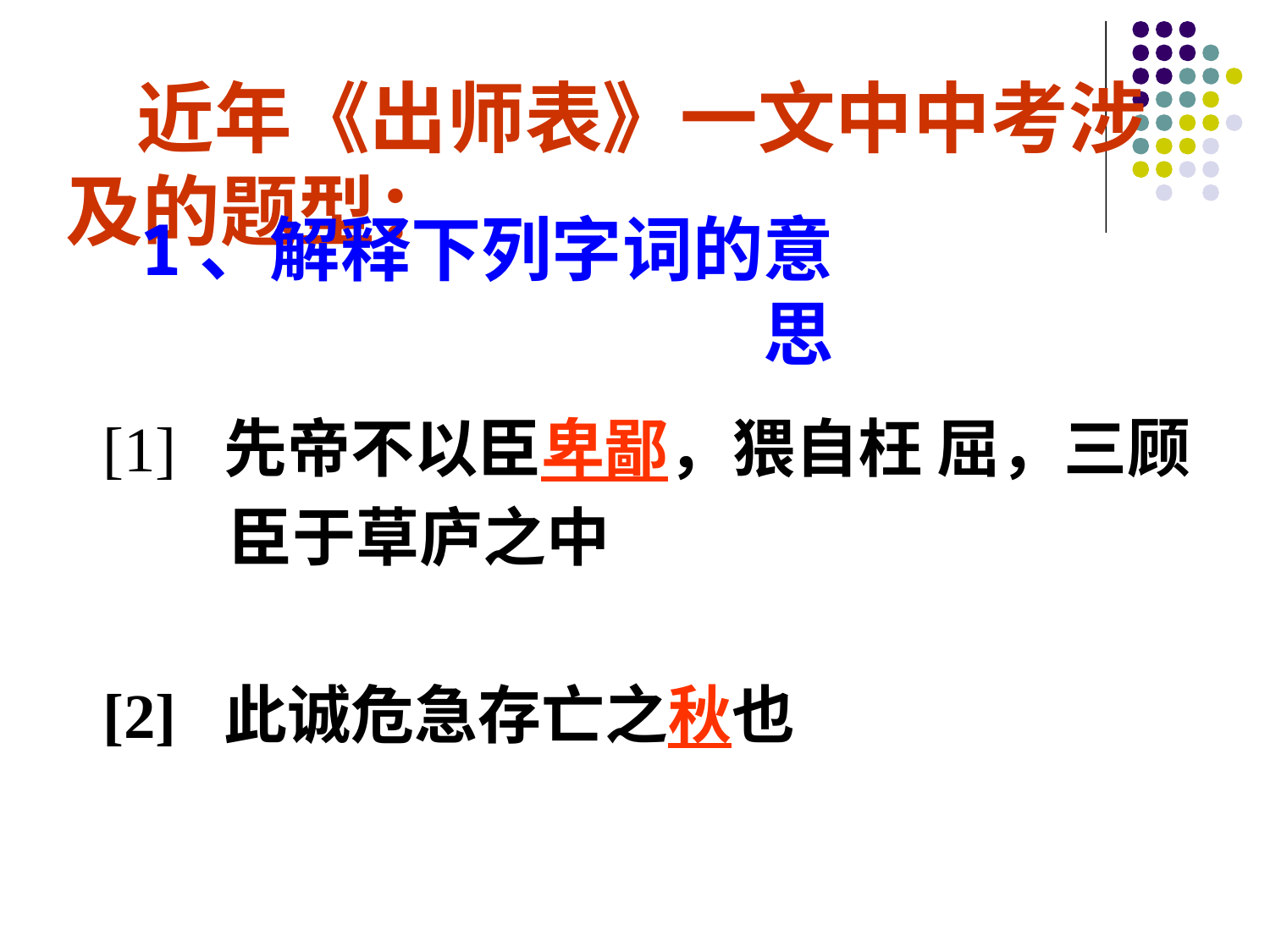

近年《出师表》一文中中考涉及的题型：
1、解释下列字词的意思
   [1]  先帝不以臣卑鄙，猥自枉 屈，三顾
           臣于草庐之中

   [2]  此诚危急存亡之秋也